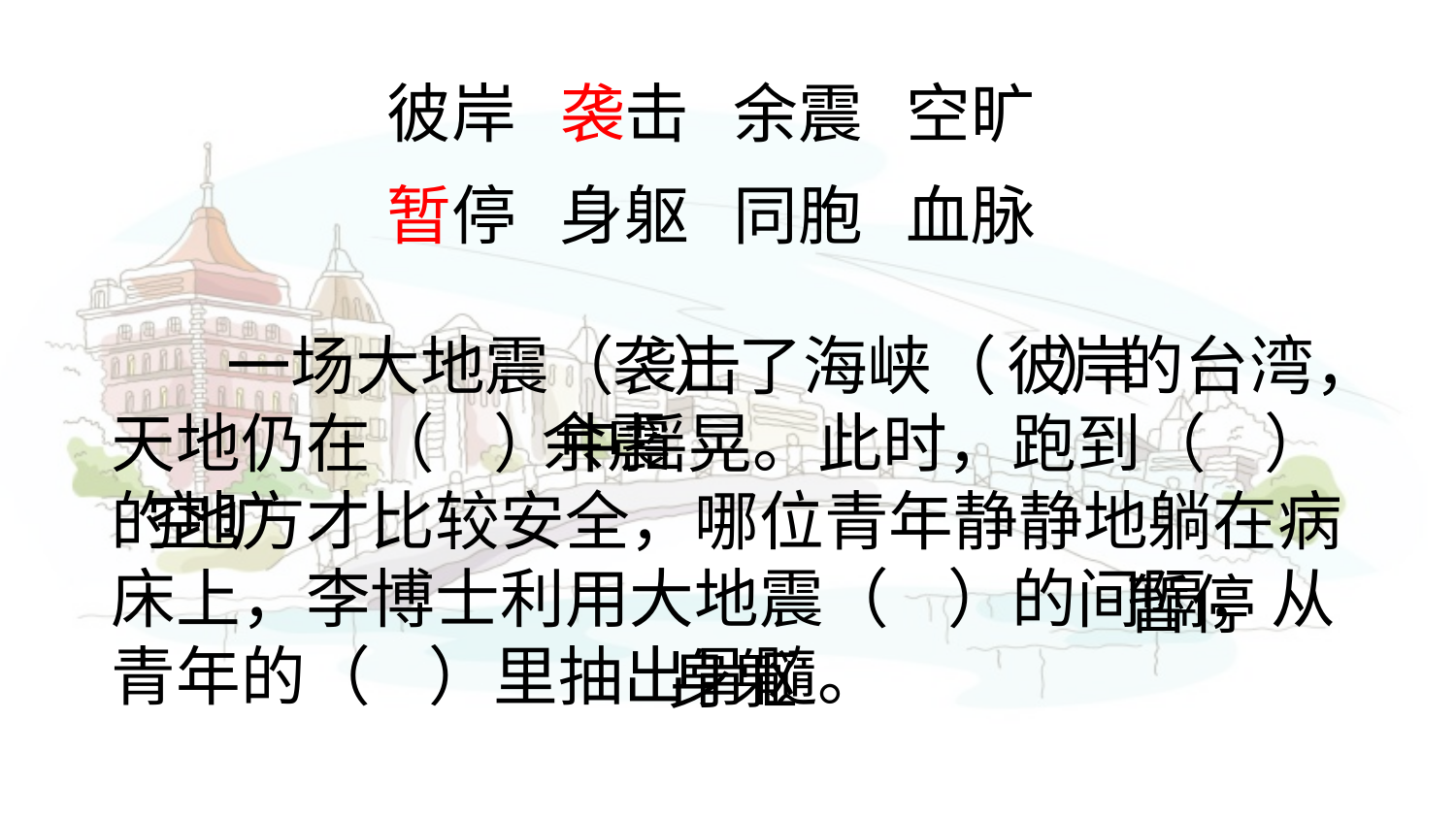

彼岸   袭击   余震   空旷
暂停   身躯   同胞   血脉

        一场大地震（    ）了海峡（    ）的台湾，天地仍在（    ）中摇晃。此时，跑到（    ）的地方才比较安全，哪位青年静静地躺在病床上，李博士利用大地震（    ）的间隔，从青年的（    ）里抽出骨髓。
袭击
彼岸
余震
空旷
暂停
身躯